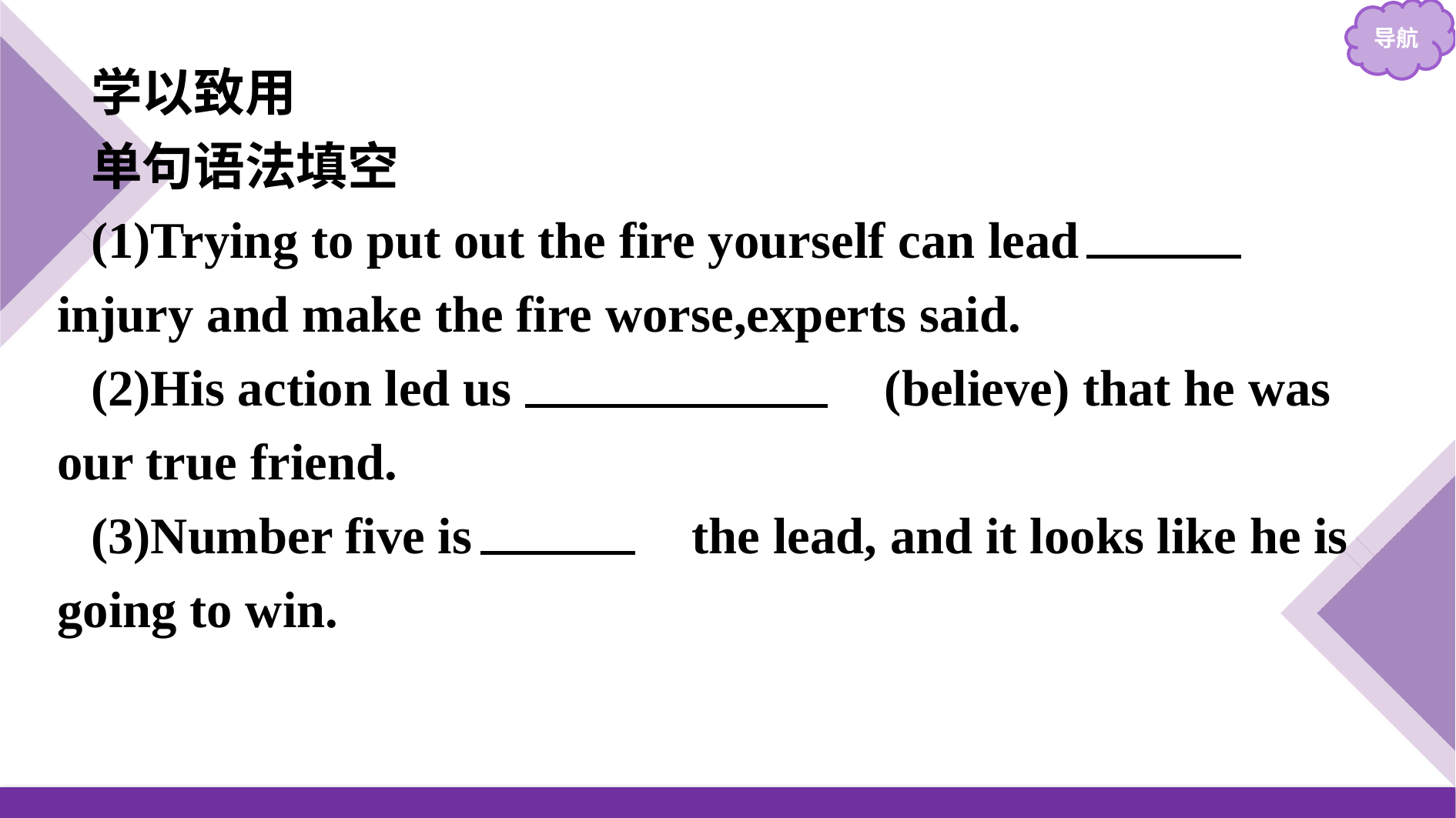

学以致用
单句语法填空
(1)Trying to put out the fire yourself can lead 　to　 injury and make the fire worse,experts said.
(2)His action led us 　to believe　(believe) that he was our true friend.
(3)Number five is 　in　 the lead, and it looks like he is going to win.